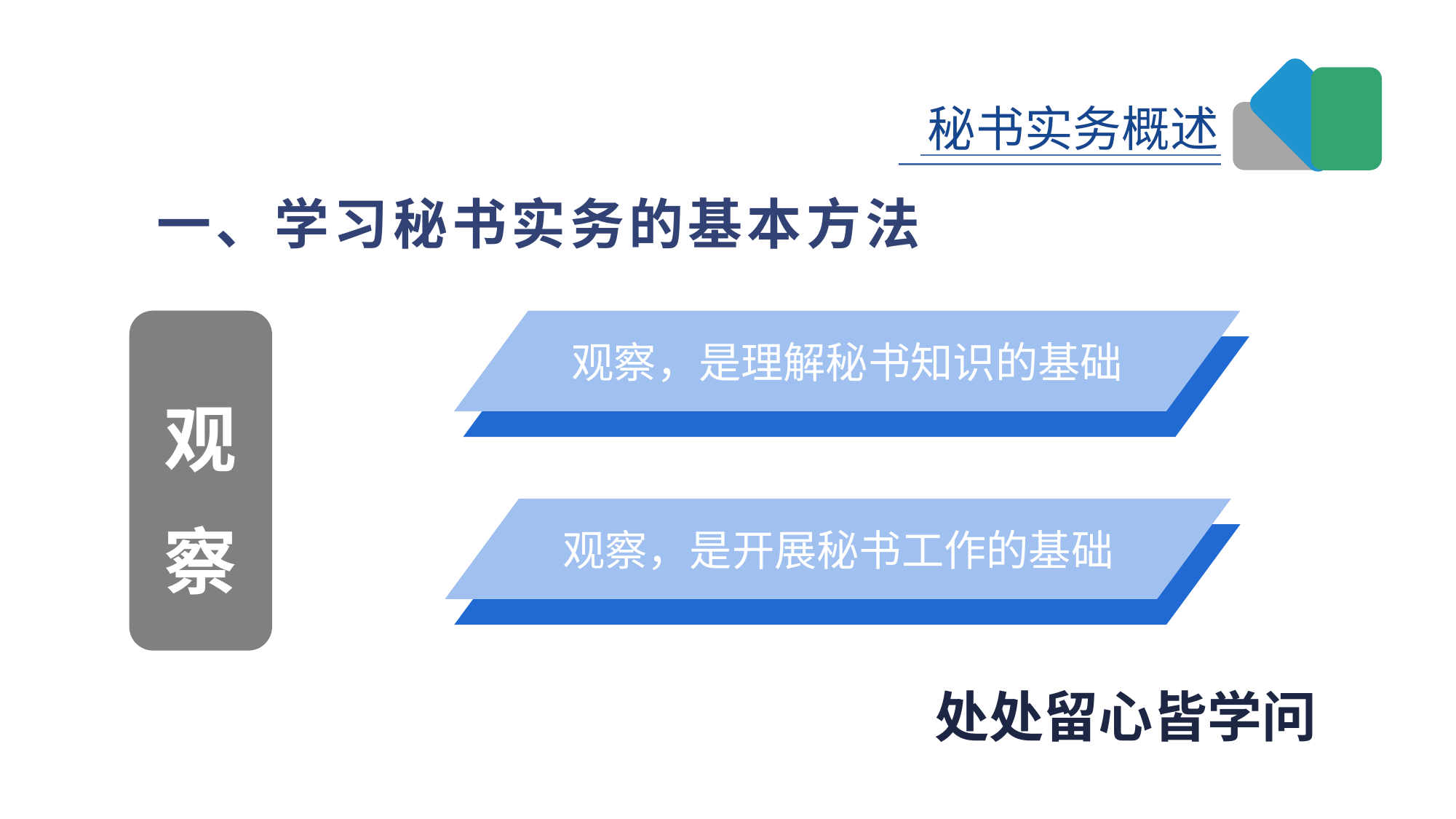

一、学习秘书实务的基本方法
观察
观察，是理解秘书知识的基础
观察，是理解秘书知识的基础
观察，是开展秘书工作的基础
观察，是理解秘书知识的基础
处处留心皆学问
20